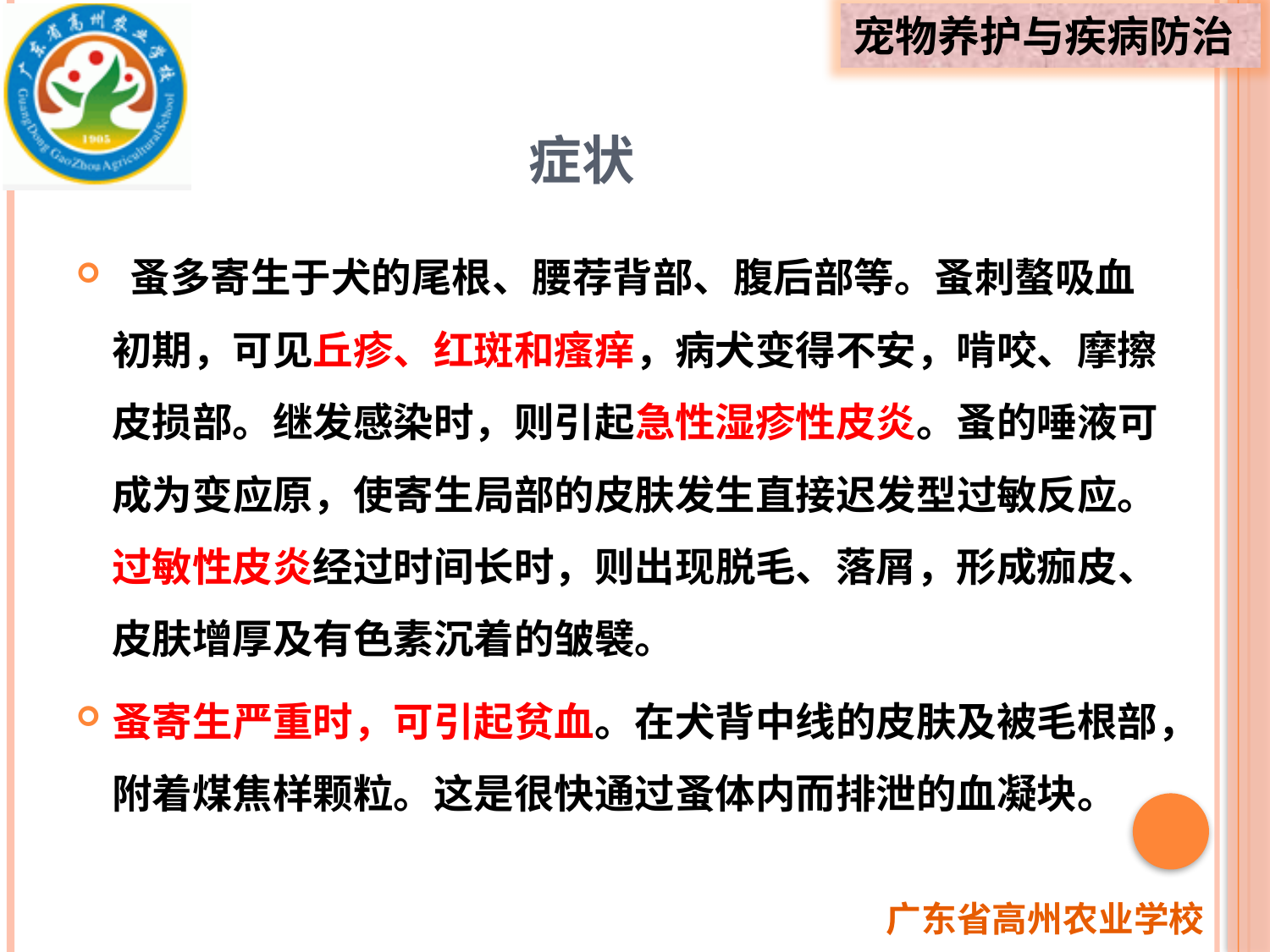

# 症状
 蚤多寄生于犬的尾根、腰荐背部、腹后部等。蚤刺螯吸血初期，可见丘疹、红斑和瘙痒，病犬变得不安，啃咬、摩擦皮损部。继发感染时，则引起急性湿疹性皮炎。蚤的唾液可成为变应原，使寄生局部的皮肤发生直接迟发型过敏反应。过敏性皮炎经过时间长时，则出现脱毛、落屑，形成痂皮、皮肤增厚及有色素沉着的皱襞。
蚤寄生严重时，可引起贫血。在犬背中线的皮肤及被毛根部，附着煤焦样颗粒。这是很快通过蚤体内而排泄的血凝块。